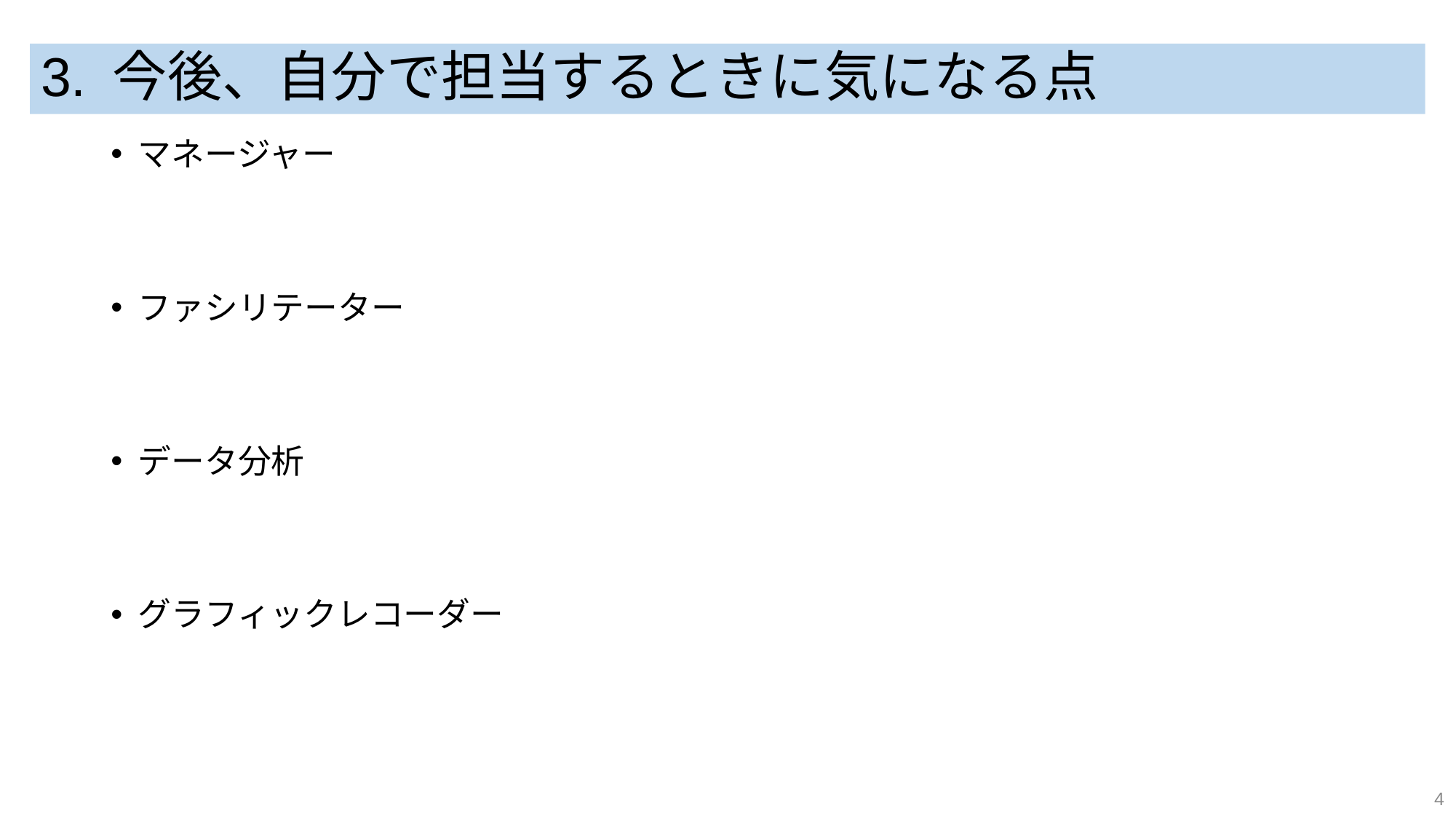

# 3. 今後、自分で担当するときに気になる点
マネージャー

ファシリテーター

データ分析

グラフィックレコーダー
4